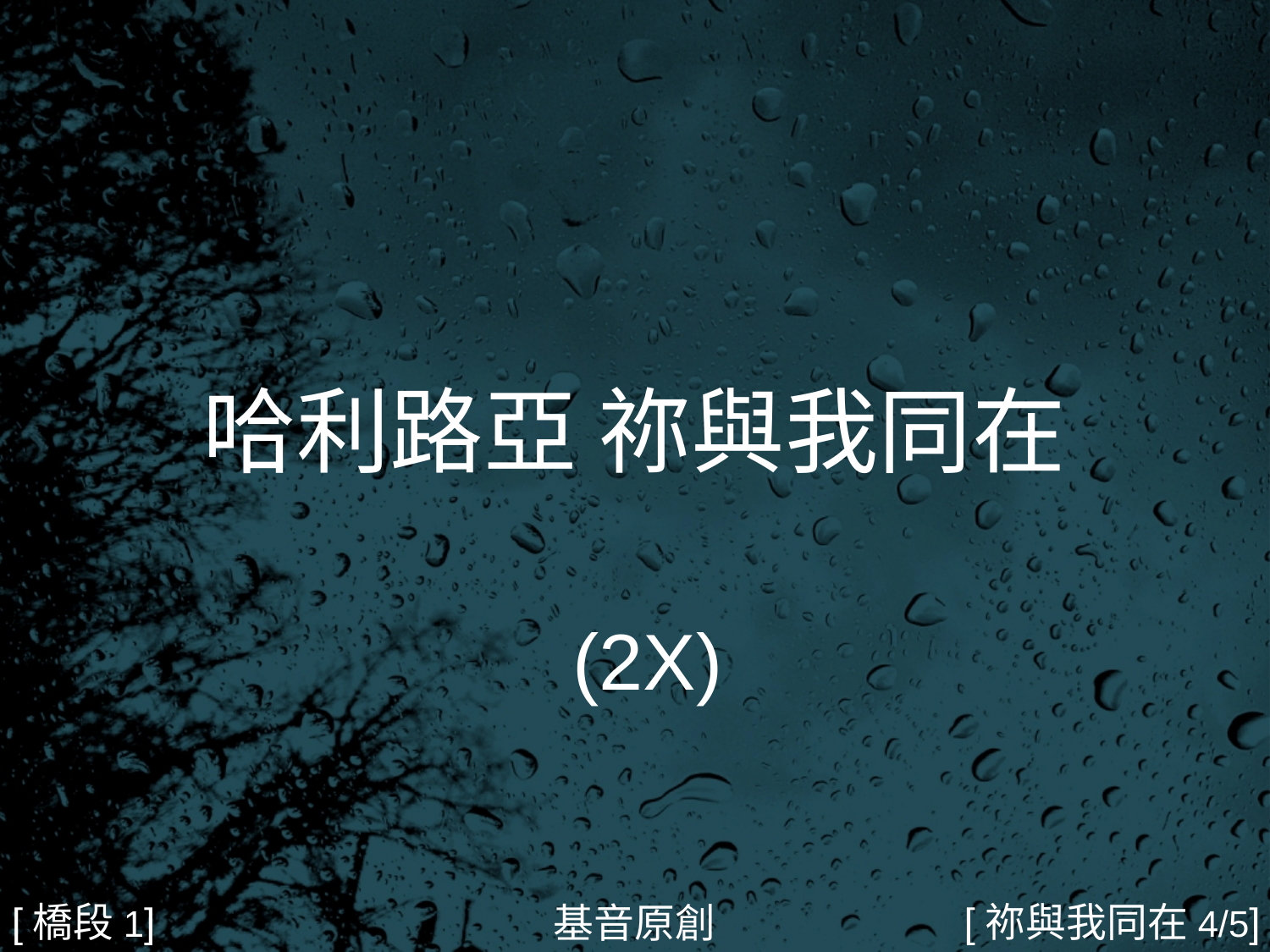

哈利路亞 祢與我同在

 (2X)

#

[橋段1]
[祢與我同在4/5]
基音原創